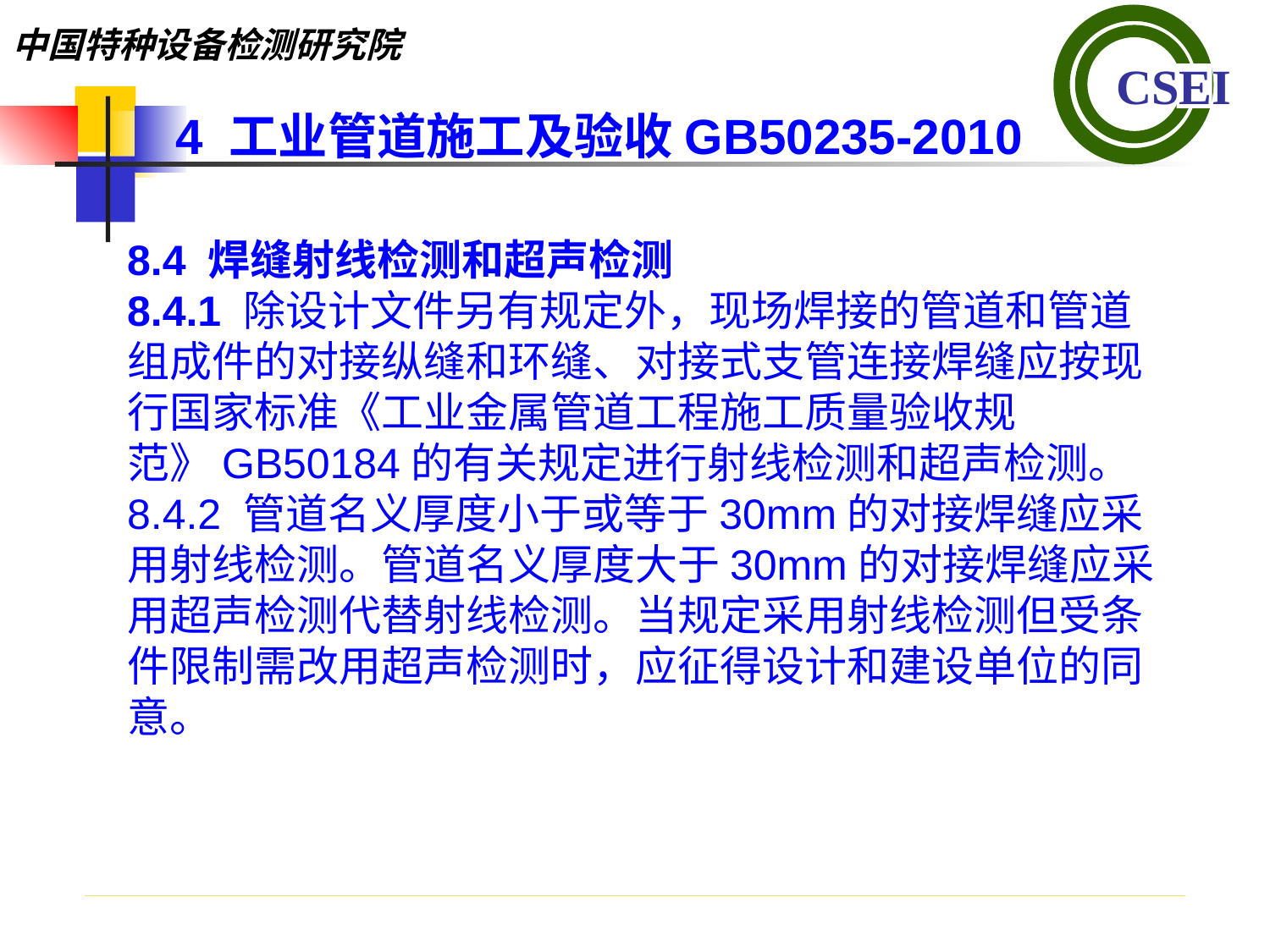

4 工业管道施工及验收GB50235-2010
8.4 焊缝射线检测和超声检测8.4.1 除设计文件另有规定外，现场焊接的管道和管道组成件的对接纵缝和环缝、对接式支管连接焊缝应按现行国家标准《工业金属管道工程施工质量验收规范》GB50184的有关规定进行射线检测和超声检测。8.4.2 管道名义厚度小于或等于30mm的对接焊缝应采用射线检测。管道名义厚度大于30mm的对接焊缝应采用超声检测代替射线检测。当规定采用射线检测但受条件限制需改用超声检测时，应征得设计和建设单位的同意。